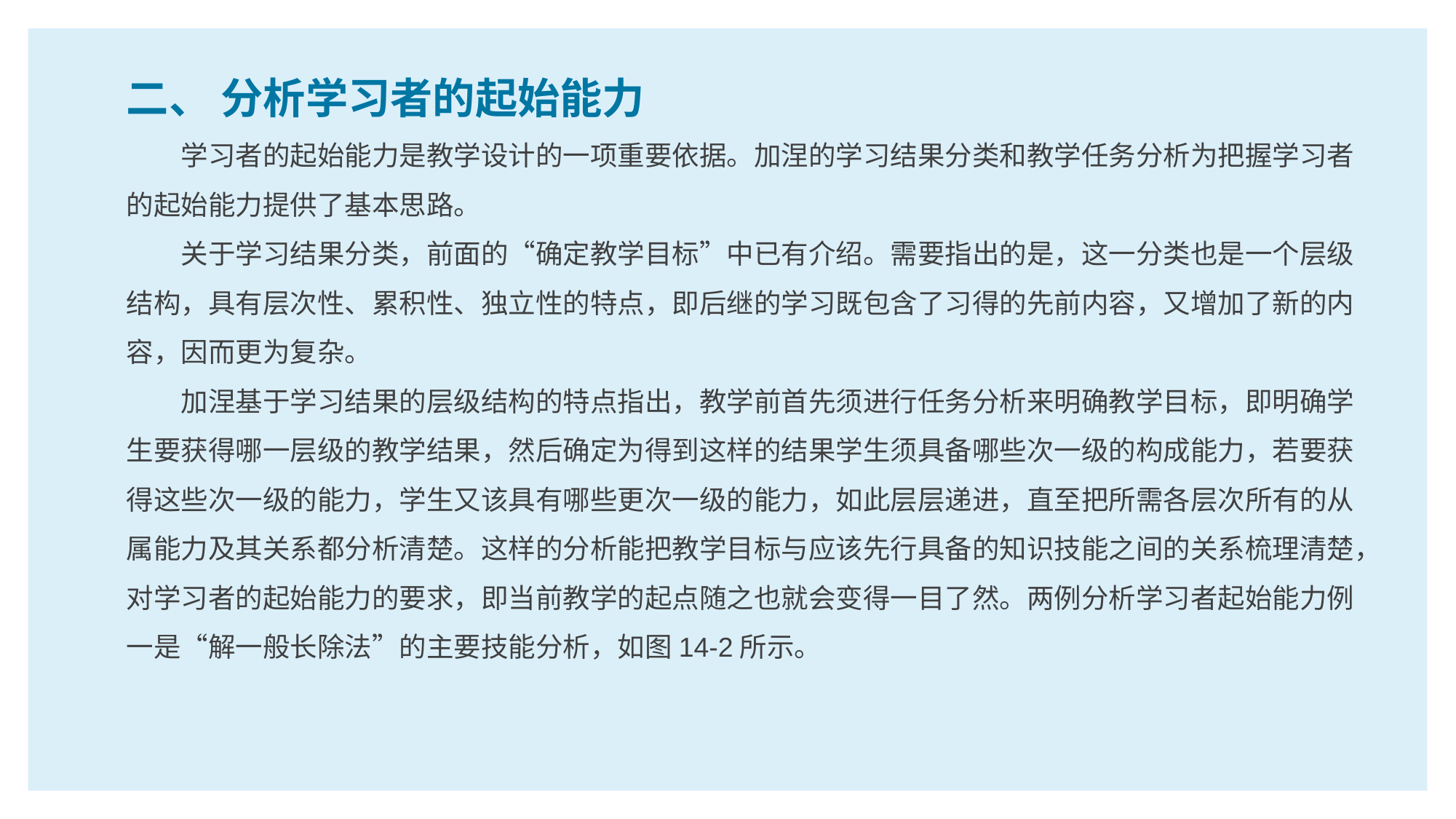

二、 分析学习者的起始能力
学习者的起始能力是教学设计的一项重要依据。加涅的学习结果分类和教学任务分析为把握学习者的起始能力提供了基本思路。
关于学习结果分类，前面的“确定教学目标”中已有介绍。需要指出的是，这一分类也是一个层级结构，具有层次性、累积性、独立性的特点，即后继的学习既包含了习得的先前内容，又增加了新的内容，因而更为复杂。
加涅基于学习结果的层级结构的特点指出，教学前首先须进行任务分析来明确教学目标，即明确学生要获得哪一层级的教学结果，然后确定为得到这样的结果学生须具备哪些次一级的构成能力，若要获得这些次一级的能力，学生又该具有哪些更次一级的能力，如此层层递进，直至把所需各层次所有的从属能力及其关系都分析清楚。这样的分析能把教学目标与应该先行具备的知识技能之间的关系梳理清楚，对学习者的起始能力的要求，即当前教学的起点随之也就会变得一目了然。两例分析学习者起始能力例一是“解一般长除法”的主要技能分析，如图14-2所示。